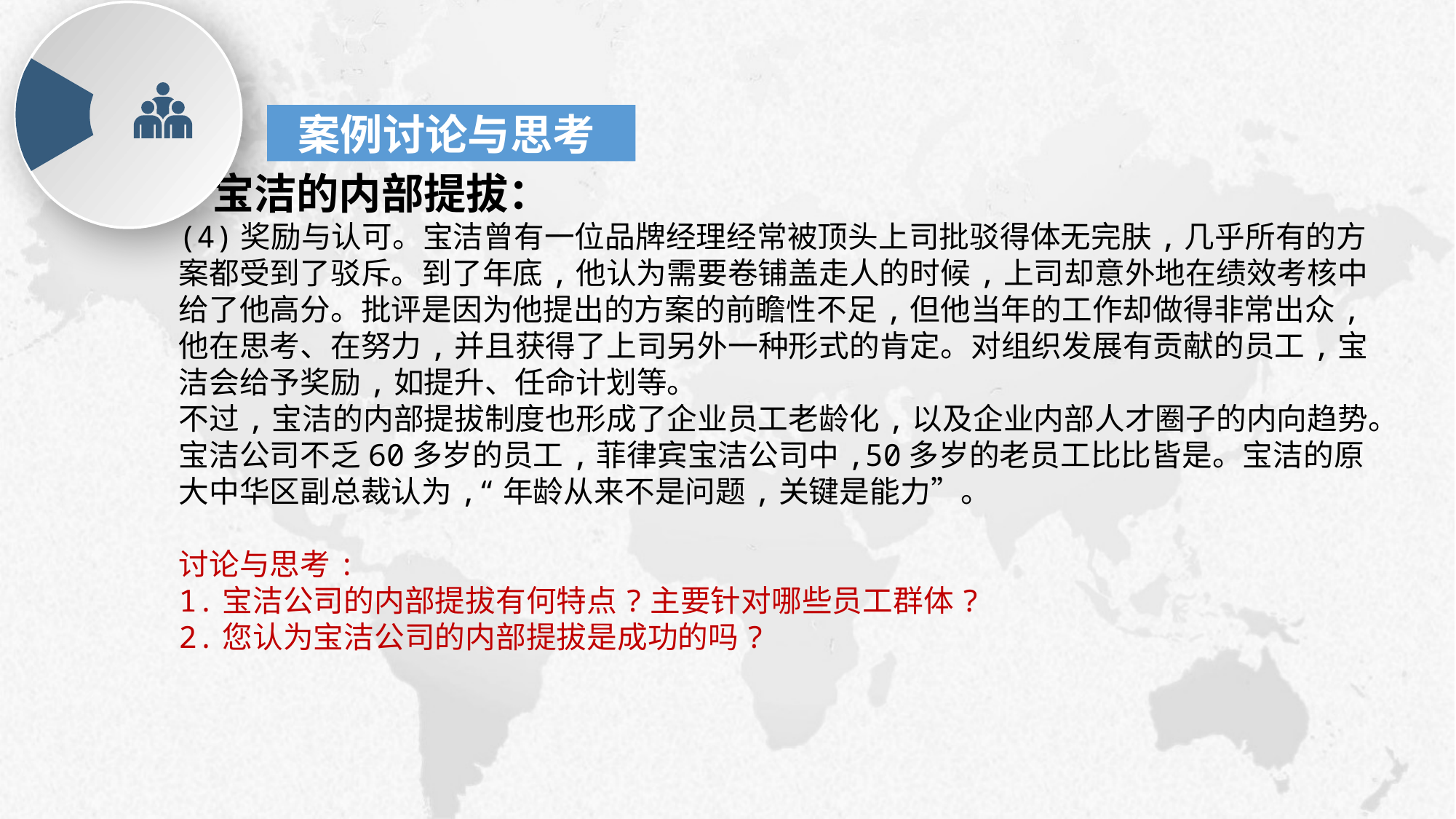

案例讨论与思考
   宝洁的内部提拔：
(4)奖励与认可。宝洁曾有一位品牌经理经常被顶头上司批驳得体无完肤,几乎所有的方案都受到了驳斥。到了年底,他认为需要卷铺盖走人的时候,上司却意外地在绩效考核中给了他高分。批评是因为他提出的方案的前瞻性不足,但他当年的工作却做得非常出众,他在思考、在努力,并且获得了上司另外一种形式的肯定。对组织发展有贡献的员工,宝洁会给予奖励,如提升、任命计划等。
不过,宝洁的内部提拔制度也形成了企业员工老龄化,以及企业内部人才圈子的内向趋势。宝洁公司不乏60多岁的员工,菲律宾宝洁公司中,50多岁的老员工比比皆是。宝洁的原大中华区副总裁认为,“年龄从来不是问题,关键是能力”。

讨论与思考:
1.宝洁公司的内部提拔有何特点?主要针对哪些员工群体?
2.您认为宝洁公司的内部提拔是成功的吗?